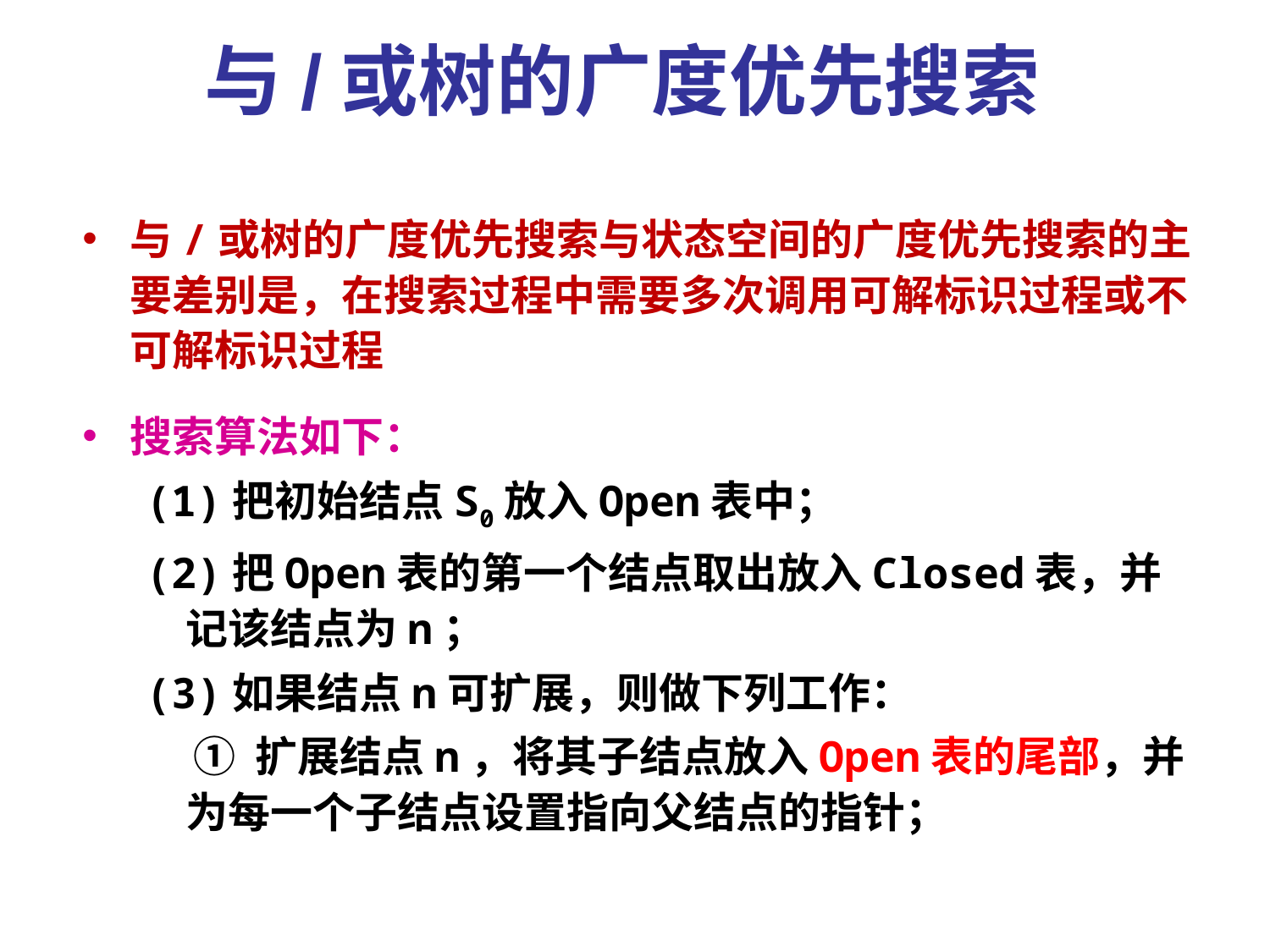

与/或树的广度优先搜索
与/或树的广度优先搜索与状态空间的广度优先搜索的主要差别是，在搜索过程中需要多次调用可解标识过程或不可解标识过程

搜索算法如下：
(1)把初始结点S0放入Open表中；
(2)把Open表的第一个结点取出放入Closed表，并记该结点为n；
(3)如果结点n可扩展，则做下列工作：
     ① 扩展结点n，将其子结点放入Open表的尾部，并为每一个子结点设置指向父结点的指针；